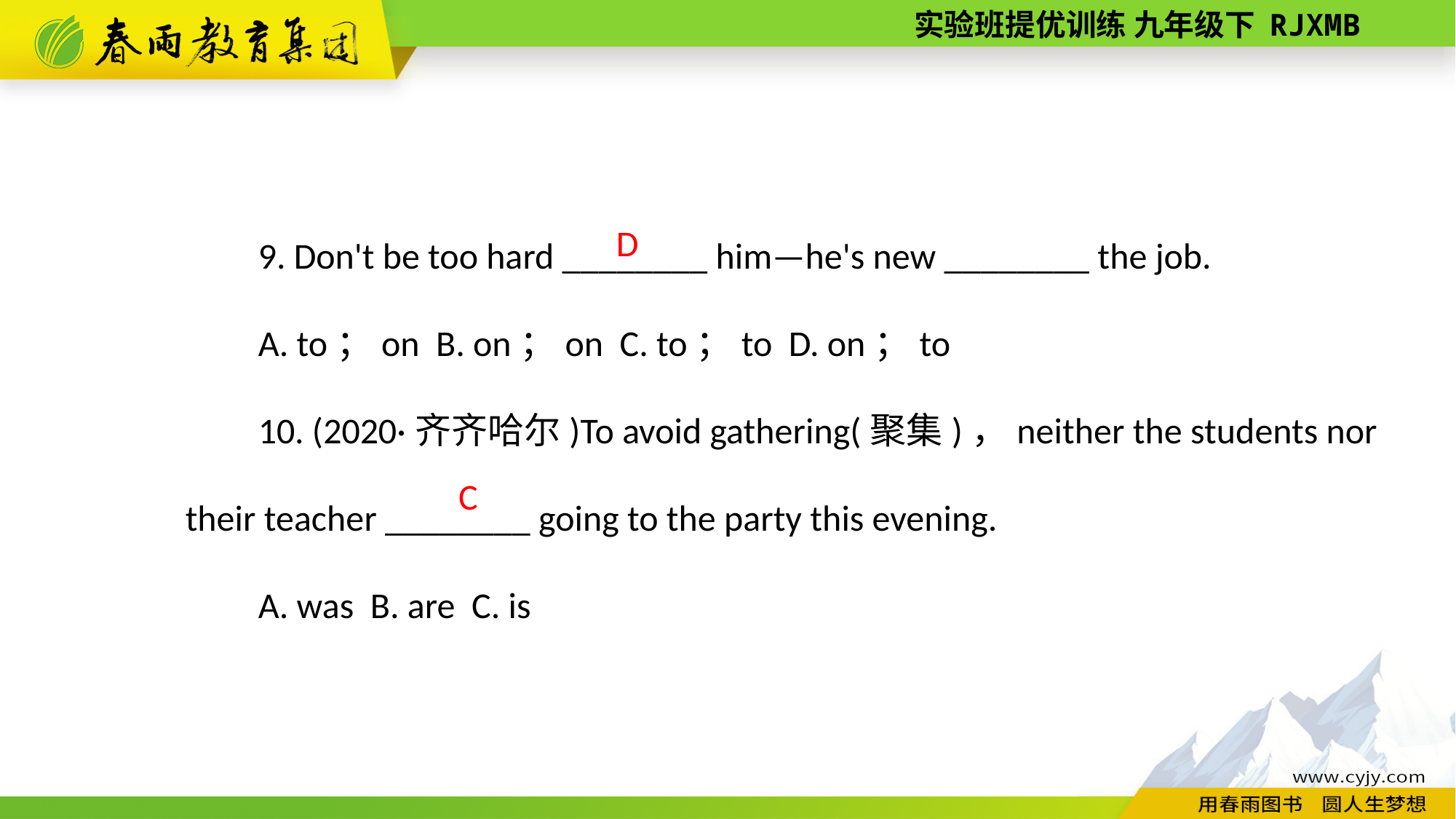

9. Don't be too hard ________ him—he's new ________ the job.
A. to；on  B. on；on  C. to；to  D. on；to
10. (2020·齐齐哈尔)To avoid gathering(聚集)，neither the students nor their teacher ________ going to the party this evening.
A. was  B. are  C. is
D
C